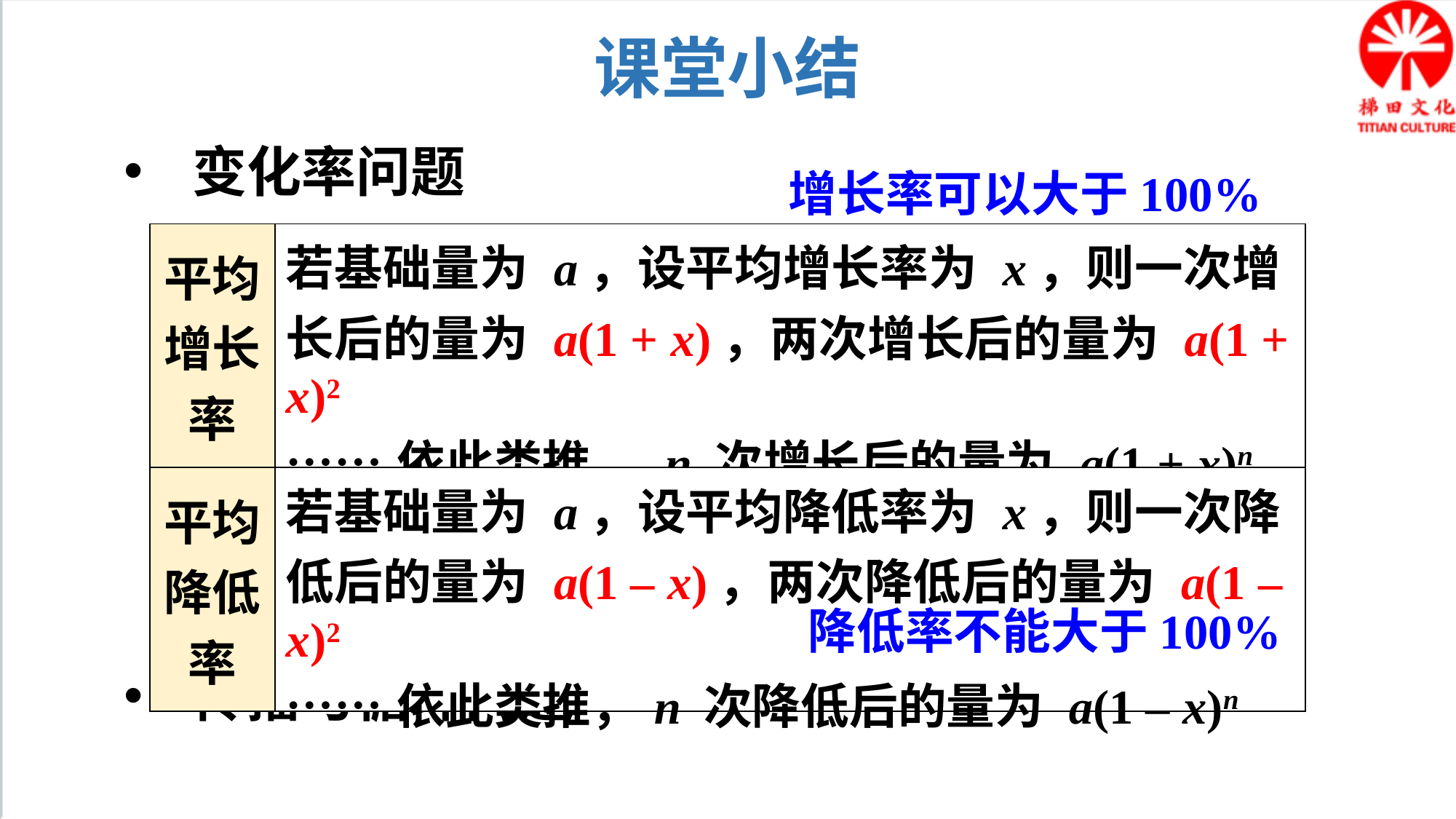

课堂小结
变化率问题
增长率可以大于100%
| 平均增长率 | 若基础量为 a，设平均增长率为 x，则一次增长后的量为 a(1 + x)，两次增长后的量为 a(1 + x)2 ……依此类推， n 次增长后的量为 a(1 + x)n |
| --- | --- |
| 平均降低率 | 若基础量为 a，设平均降低率为 x，则一次降低后的量为 a(1 – x)，两次降低后的量为 a(1 – x)2 ……依此类推，n 次降低后的量为 a(1 – x)n |
降低率不能大于100%
传播与循环问题